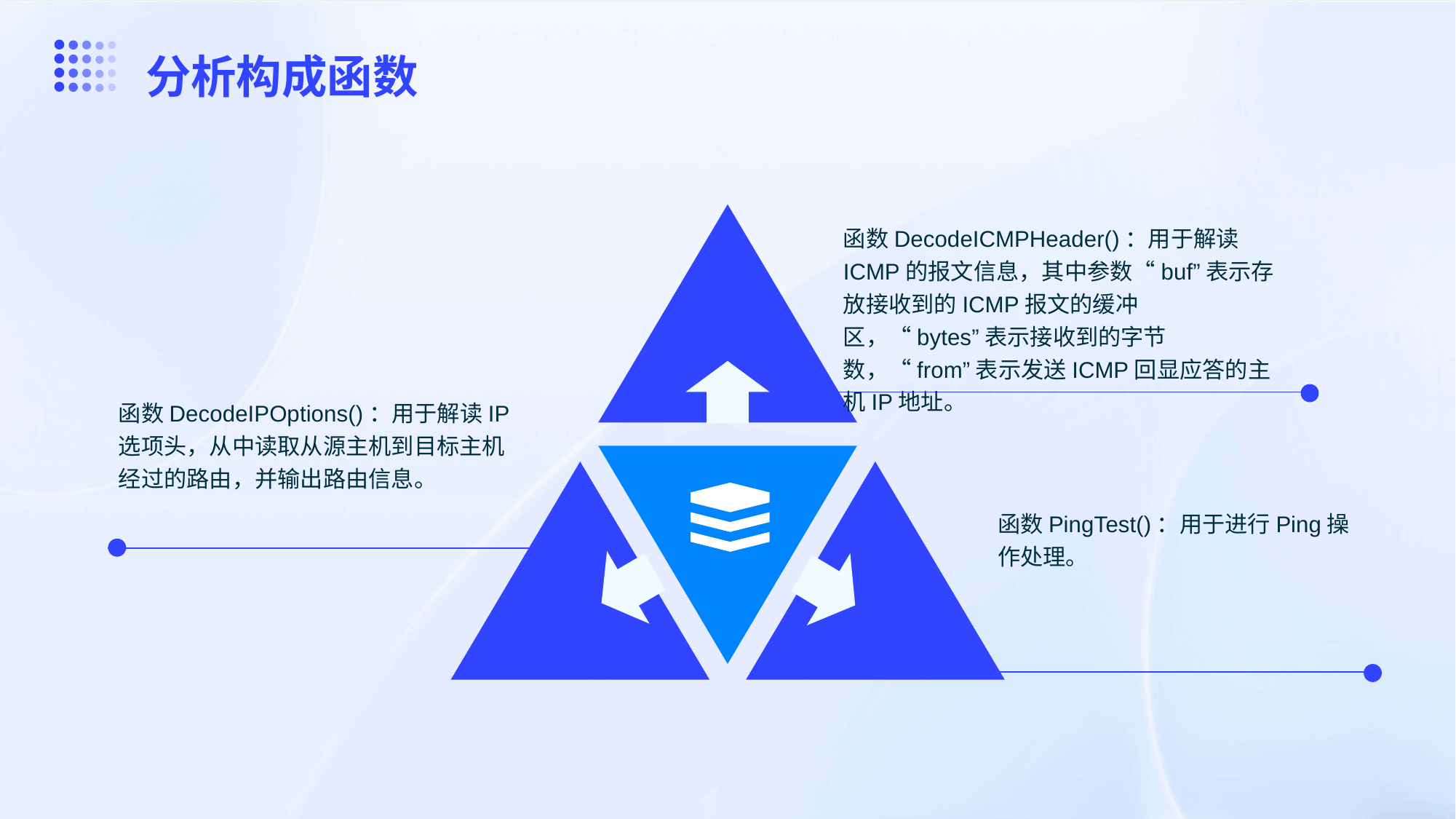

分析构成函数

函数DecodeICMPHeader()：用于解读ICMP的报文信息，其中参数“buf”表示存放接收到的ICMP报文的缓冲区，“bytes”表示接收到的字节数，“from”表示发送ICMP回显应答的主机IP地址。

函数DecodeIPOptions()：用于解读IP选项头，从中读取从源主机到目标主机经过的路由，并输出路由信息。

函数PingTest()：用于进行Ping操作处理。